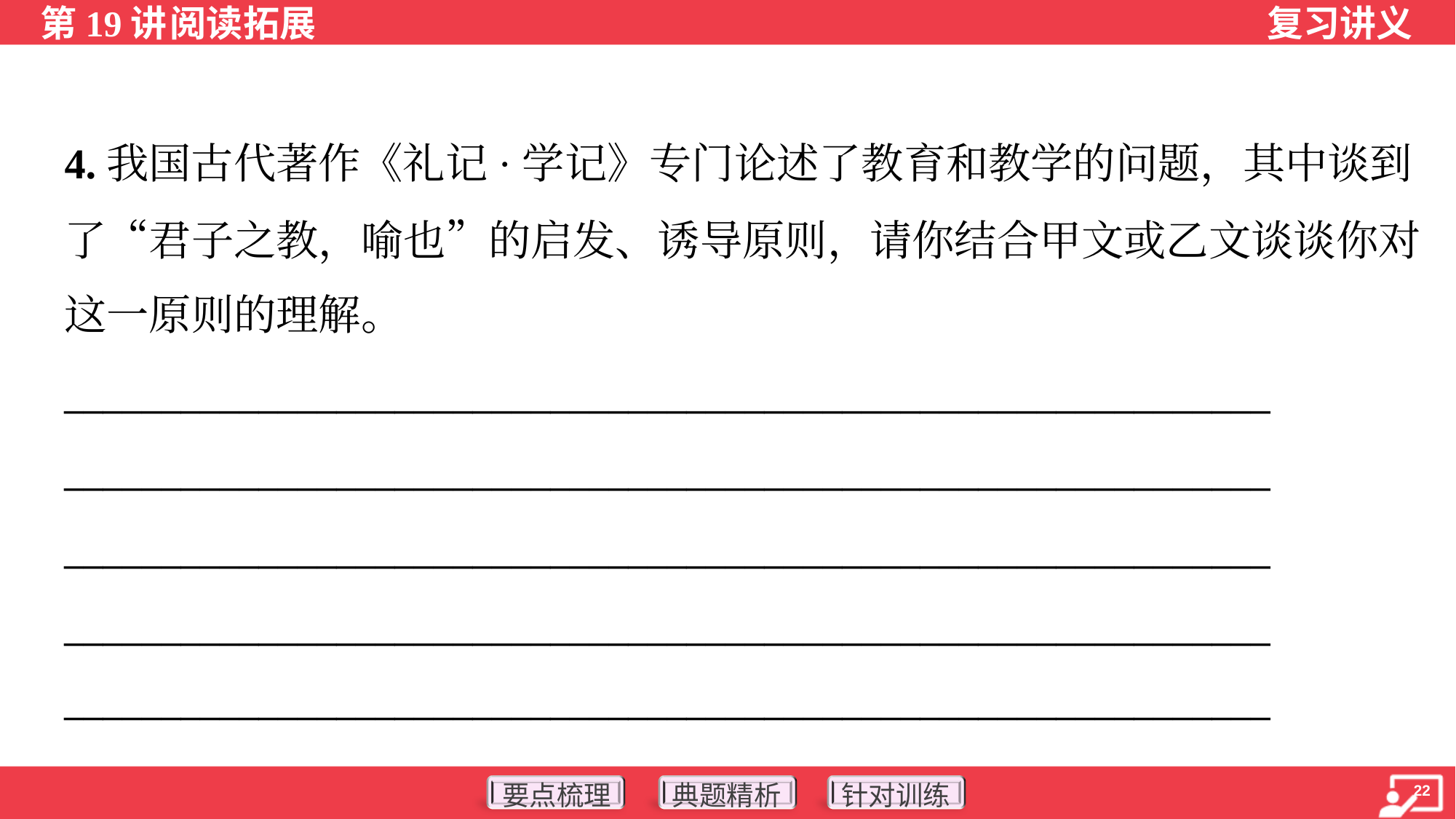

4.我国古代著作《礼记·学记》专门论述了教育和教学的问题，其中谈到
了“君子之教，喻也”的启发、诱导原则，请你结合甲文或乙文谈谈你对
这一原则的理解。
______________________________________________________________
______________________________________________________________
______________________________________________________________
______________________________________________________________
______________________________________________________________